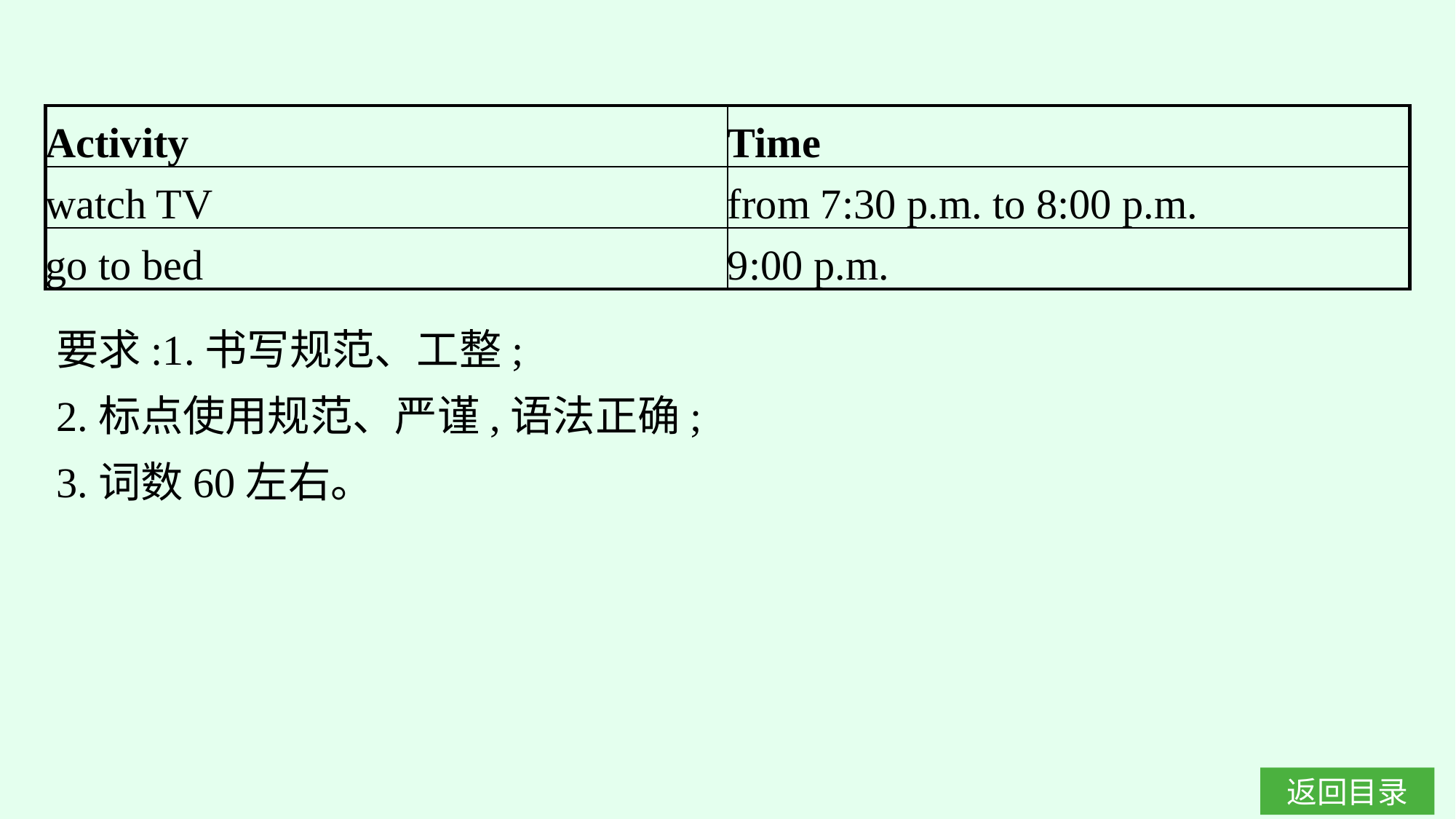

| Activity | Time |
| --- | --- |
| watch TV | from 7:30 p.m. to 8:00 p.m. |
| go to bed | 9:00 p.m. |
要求:1.书写规范、工整;
2.标点使用规范、严谨,语法正确;
3.词数60左右。